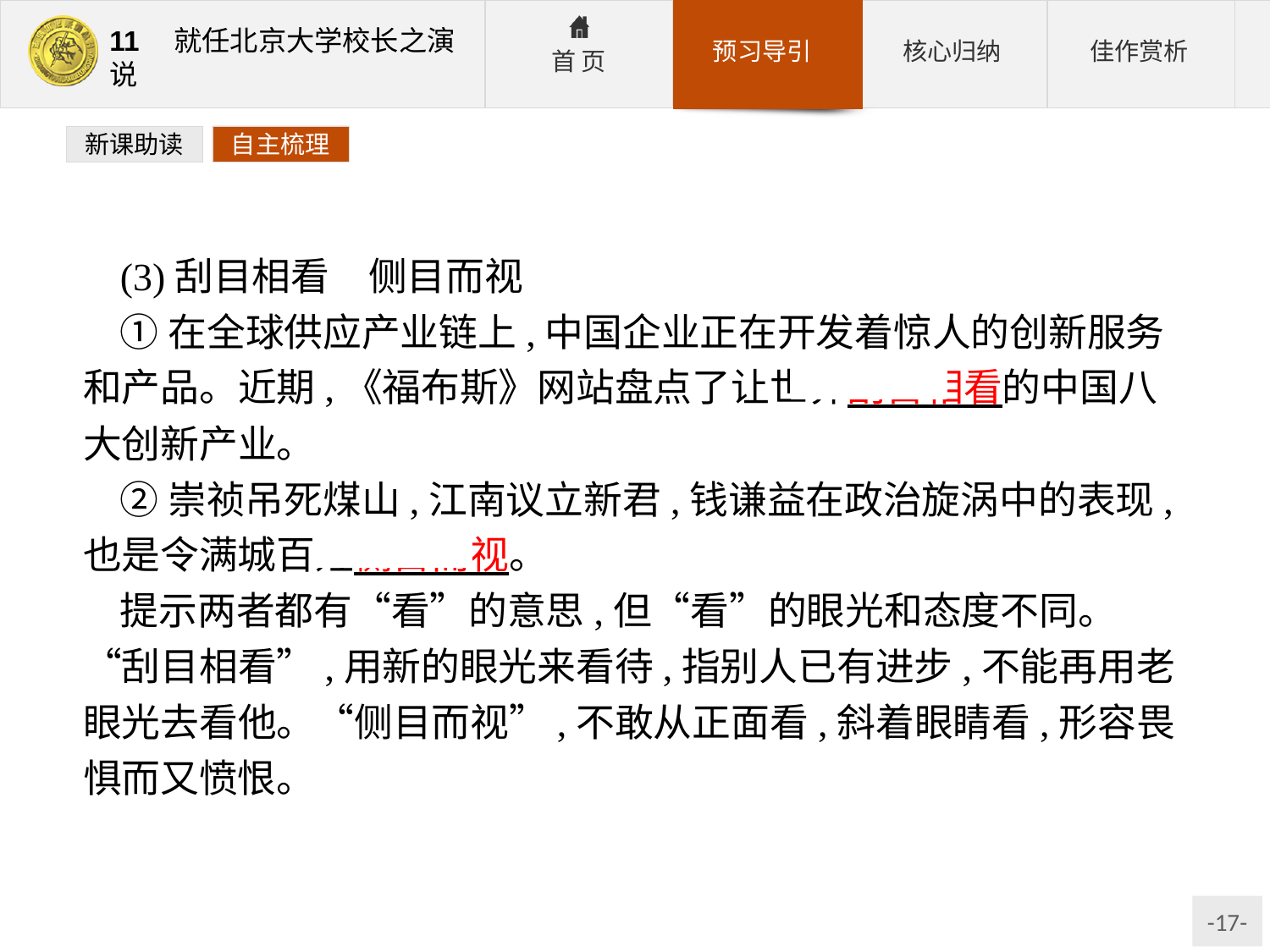

新课助读
自主梳理
(3)刮目相看　侧目而视
①在全球供应产业链上,中国企业正在开发着惊人的创新服务和产品。近期,《福布斯》网站盘点了让世界刮目相看的中国八大创新产业。
②崇祯吊死煤山,江南议立新君,钱谦益在政治旋涡中的表现,也是令满城百姓侧目而视。
提示两者都有“看”的意思,但“看”的眼光和态度不同。“刮目相看”,用新的眼光来看待,指别人已有进步,不能再用老眼光去看他。“侧目而视”,不敢从正面看,斜着眼睛看,形容畏惧而又愤恨。